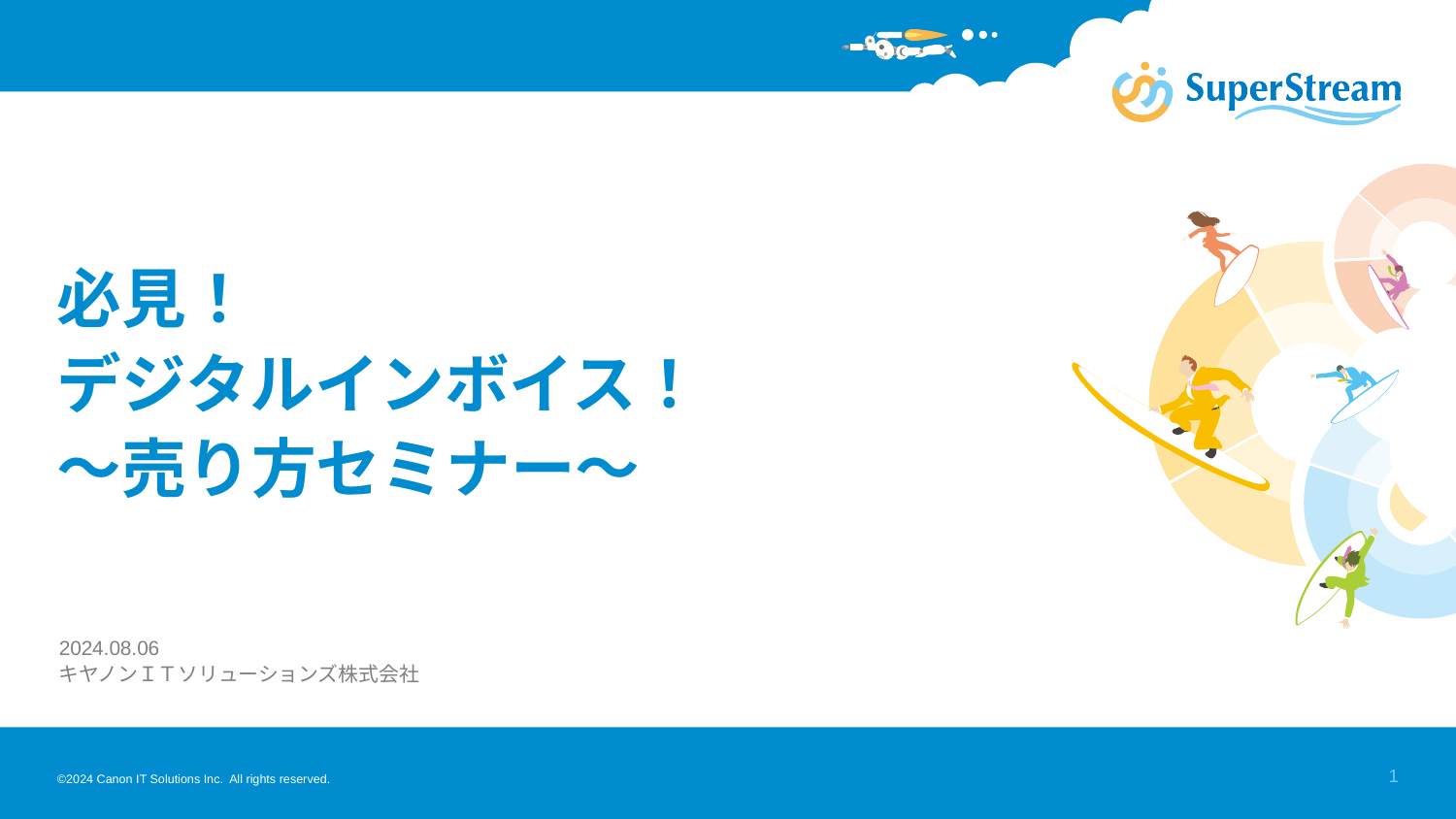

# 必見！ デジタルインボイス！ ～売り方セミナー～
2024.08.06
キヤノンＩＴソリューションズ株式会社
©2024 Canon IT Solutions Inc.  All rights reserved.
1